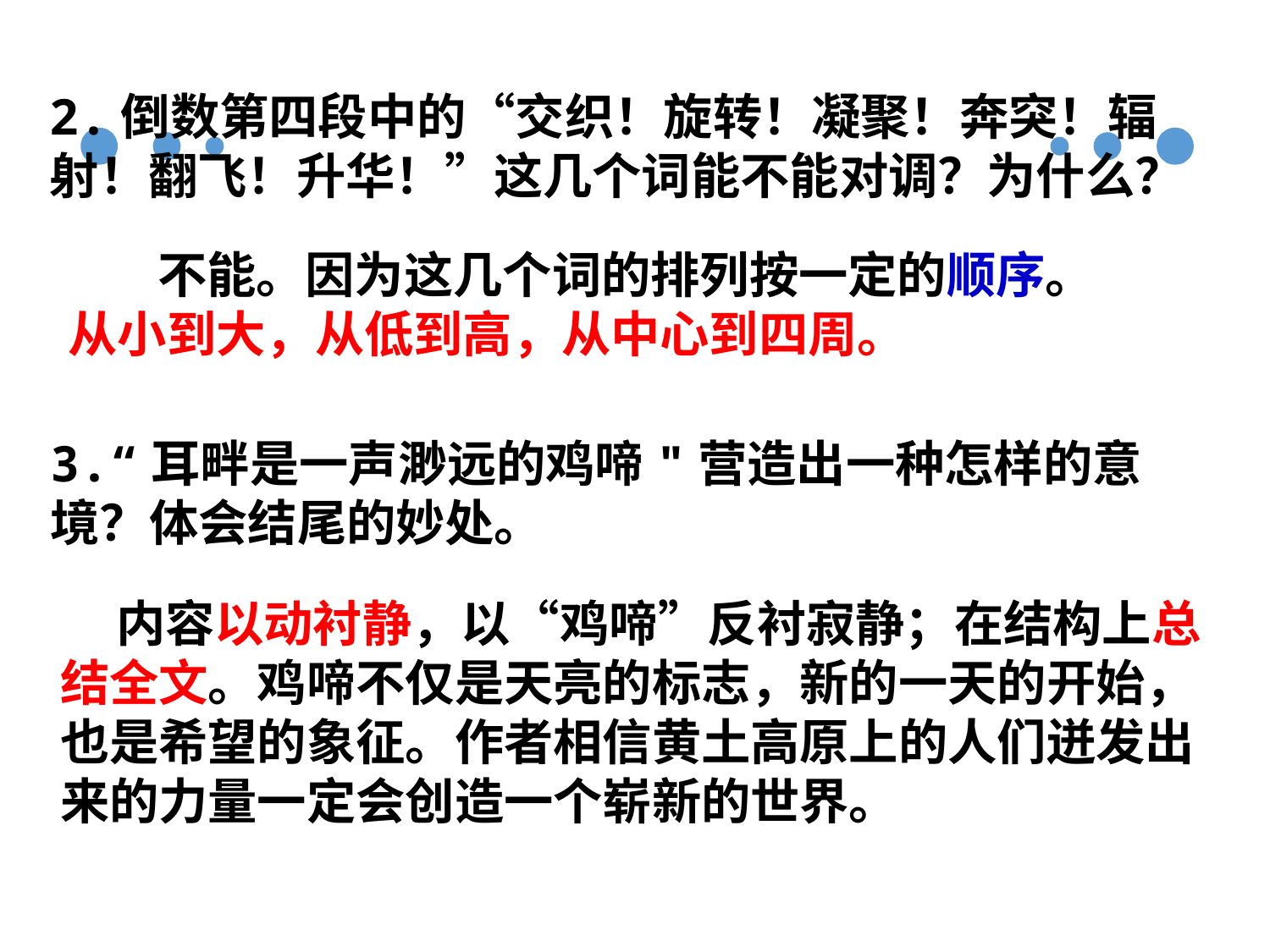

2.倒数第四段中的“交织！旋转！凝聚！奔突！辐射！翻飞！升华！”这几个词能不能对调？为什么？
       不能。因为这几个词的排列按一定的顺序。从小到大，从低到高，从中心到四周。
3.“耳畔是一声渺远的鸡啼"营造出一种怎样的意境？体会结尾的妙处。
    内容以动衬静，以“鸡啼”反衬寂静；在结构上总结全文。鸡啼不仅是天亮的标志，新的一天的开始，也是希望的象征。作者相信黄土高原上的人们迸发出来的力量一定会创造一个崭新的世界。